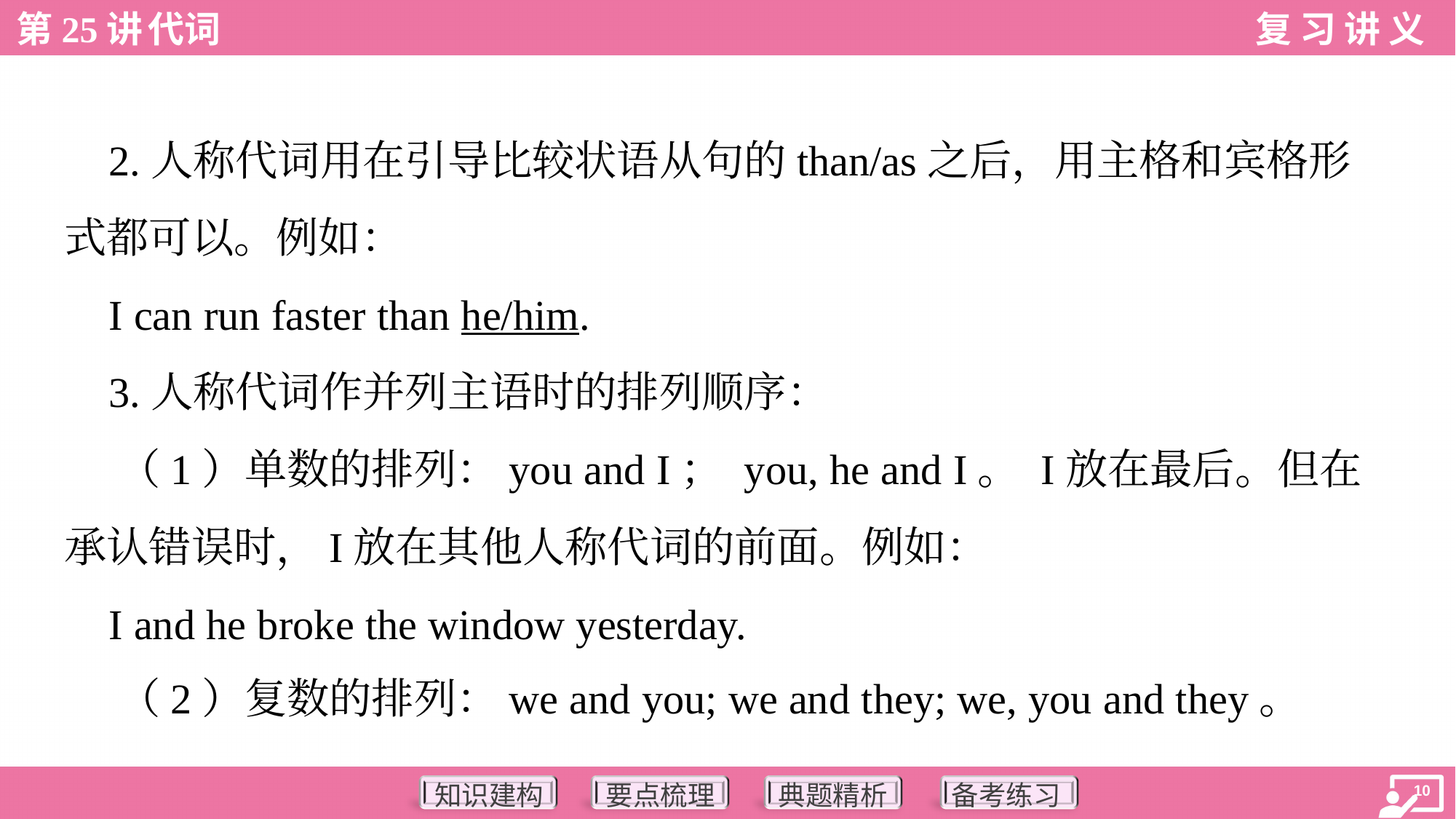

2.人称代词用在引导比较状语从句的than/as之后，用主格和宾格形
式都可以。例如：
    I can run faster than he/him.
    3.人称代词作并列主语时的排列顺序：
    （1）单数的排列：you and I； you, he and I。 I放在最后。但在
承认错误时，I放在其他人称代词的前面。例如：
    I and he broke the window yesterday.
    （2）复数的排列：we and you; we and they; we, you and they。